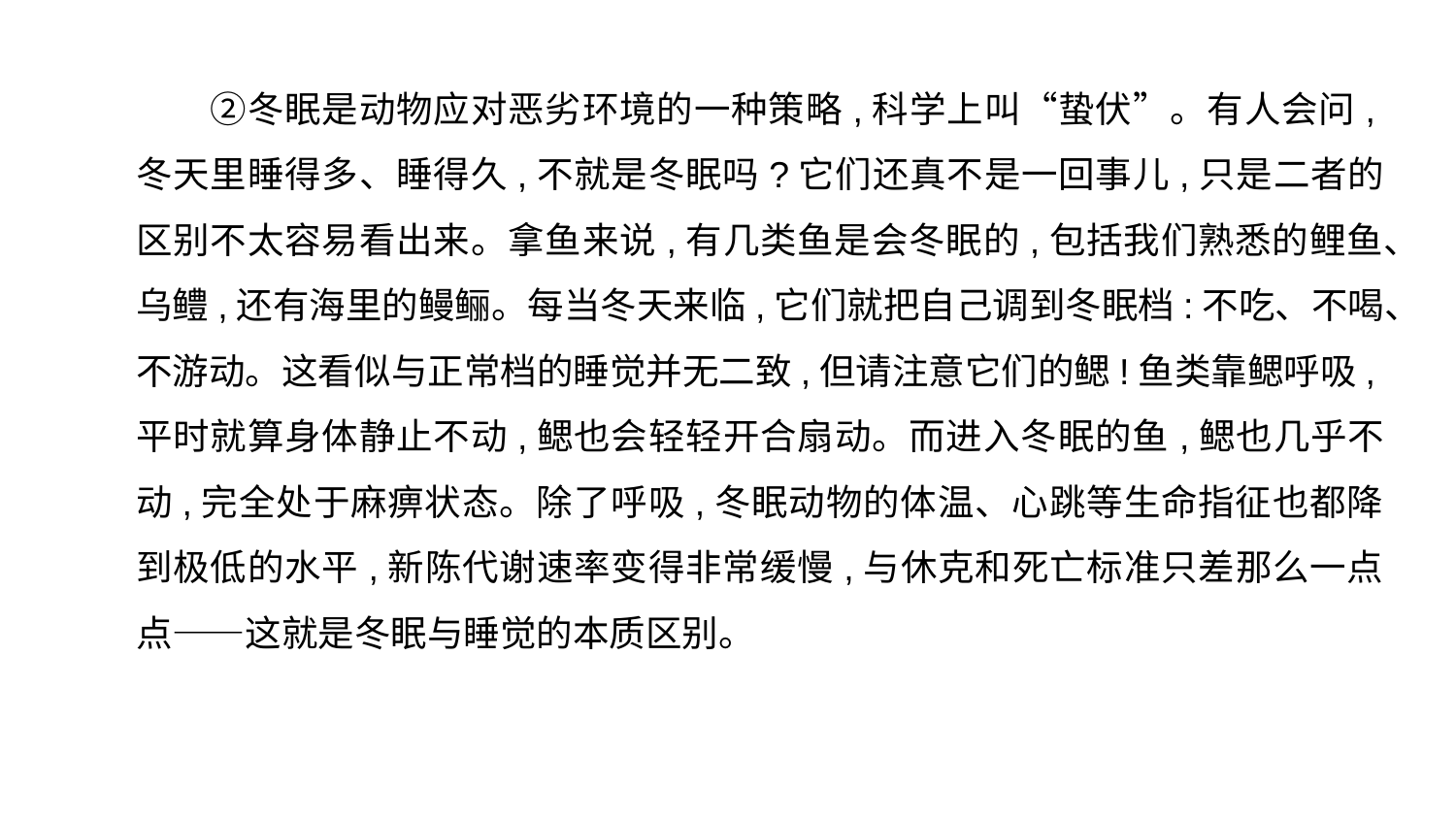

②冬眠是动物应对恶劣环境的一种策略,科学上叫“蛰伏”。有人会问,冬天里睡得多、睡得久,不就是冬眠吗?它们还真不是一回事儿,只是二者的区别不太容易看出来。拿鱼来说,有几类鱼是会冬眠的,包括我们熟悉的鲤鱼、乌鳢,还有海里的鳗鲡。每当冬天来临,它们就把自己调到冬眠档:不吃、不喝、不游动。这看似与正常档的睡觉并无二致,但请注意它们的鳃!鱼类靠鳃呼吸,平时就算身体静止不动,鳃也会轻轻开合扇动。而进入冬眠的鱼,鳃也几乎不动,完全处于麻痹状态。除了呼吸,冬眠动物的体温、心跳等生命指征也都降到极低的水平,新陈代谢速率变得非常缓慢,与休克和死亡标准只差那么一点点——这就是冬眠与睡觉的本质区别。